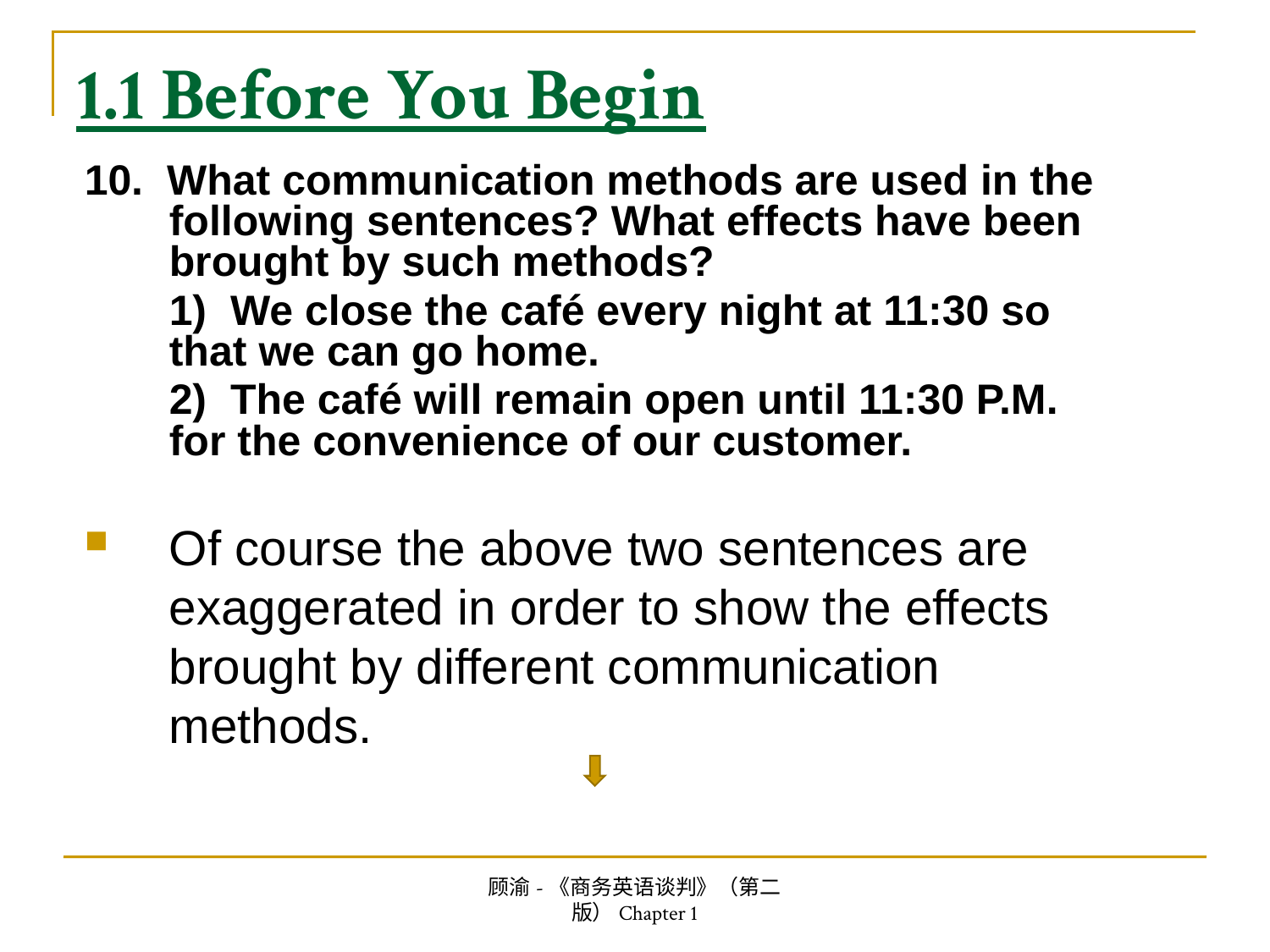

# 1.1 Before You Begin
10.  What communication methods are used in the following sentences? What effects have been brought by such methods?
	1)  We close the café every night at 11:30 so that we can go home.
	2)  The café will remain open until 11:30 P.M. for the convenience of our customer.

Of course the above two sentences are exaggerated in order to show the effects brought by different communication methods.

13
顾渝-《商务英语谈判》（第二版）Chapter 1